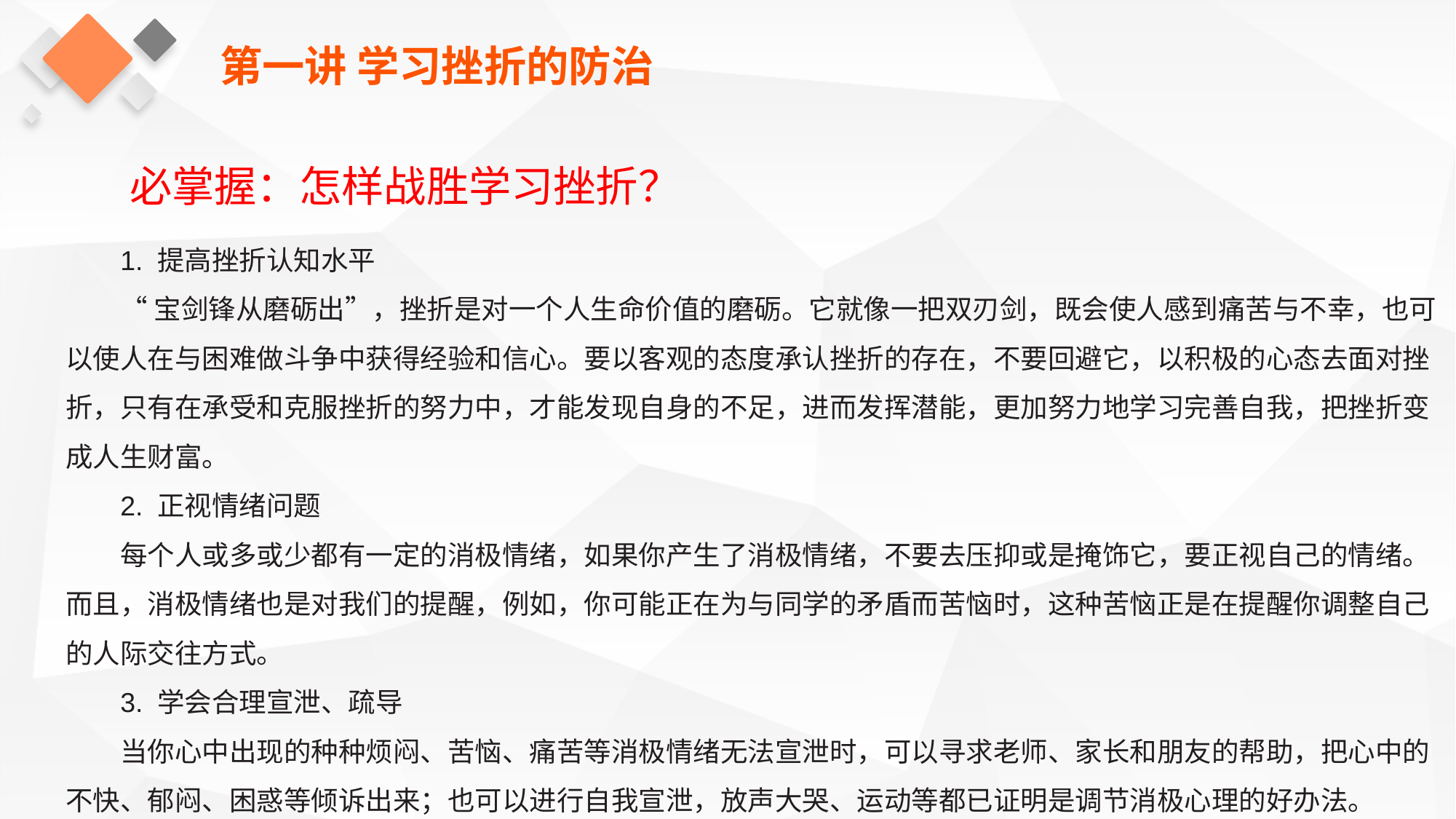

第一讲 学习挫折的防治
必掌握：怎样战胜学习挫折？
1. 提高挫折认知水平
“宝剑锋从磨砺出”，挫折是对一个人生命价值的磨砺。它就像一把双刃剑，既会使人感到痛苦与不幸，也可以使人在与困难做斗争中获得经验和信心。要以客观的态度承认挫折的存在，不要回避它，以积极的心态去面对挫折，只有在承受和克服挫折的努力中，才能发现自身的不足，进而发挥潜能，更加努力地学习完善自我，把挫折变成人生财富。
2. 正视情绪问题
每个人或多或少都有一定的消极情绪，如果你产生了消极情绪，不要去压抑或是掩饰它，要正视自己的情绪。而且，消极情绪也是对我们的提醒，例如，你可能正在为与同学的矛盾而苦恼时，这种苦恼正是在提醒你调整自己的人际交往方式。
3. 学会合理宣泄、疏导
当你心中出现的种种烦闷、苦恼、痛苦等消极情绪无法宣泄时，可以寻求老师、家长和朋友的帮助，把心中的不快、郁闷、困惑等倾诉出来；也可以进行自我宣泄，放声大哭、运动等都已证明是调节消极心理的好办法。